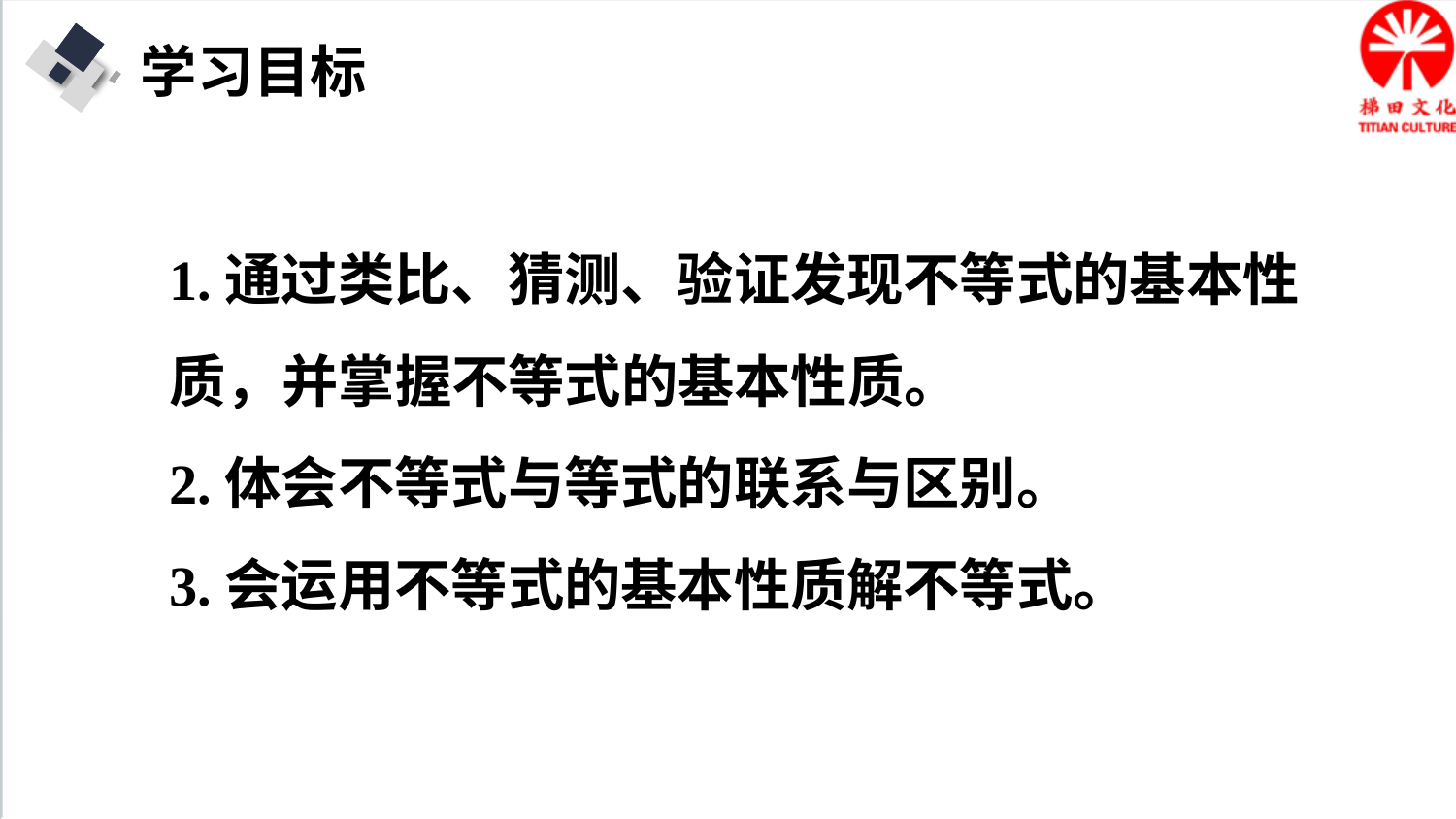

学习目标

1.通过类比、猜测、验证发现不等式的基本性质，并掌握不等式的基本性质。
2.体会不等式与等式的联系与区别。
3.会运用不等式的基本性质解不等式。